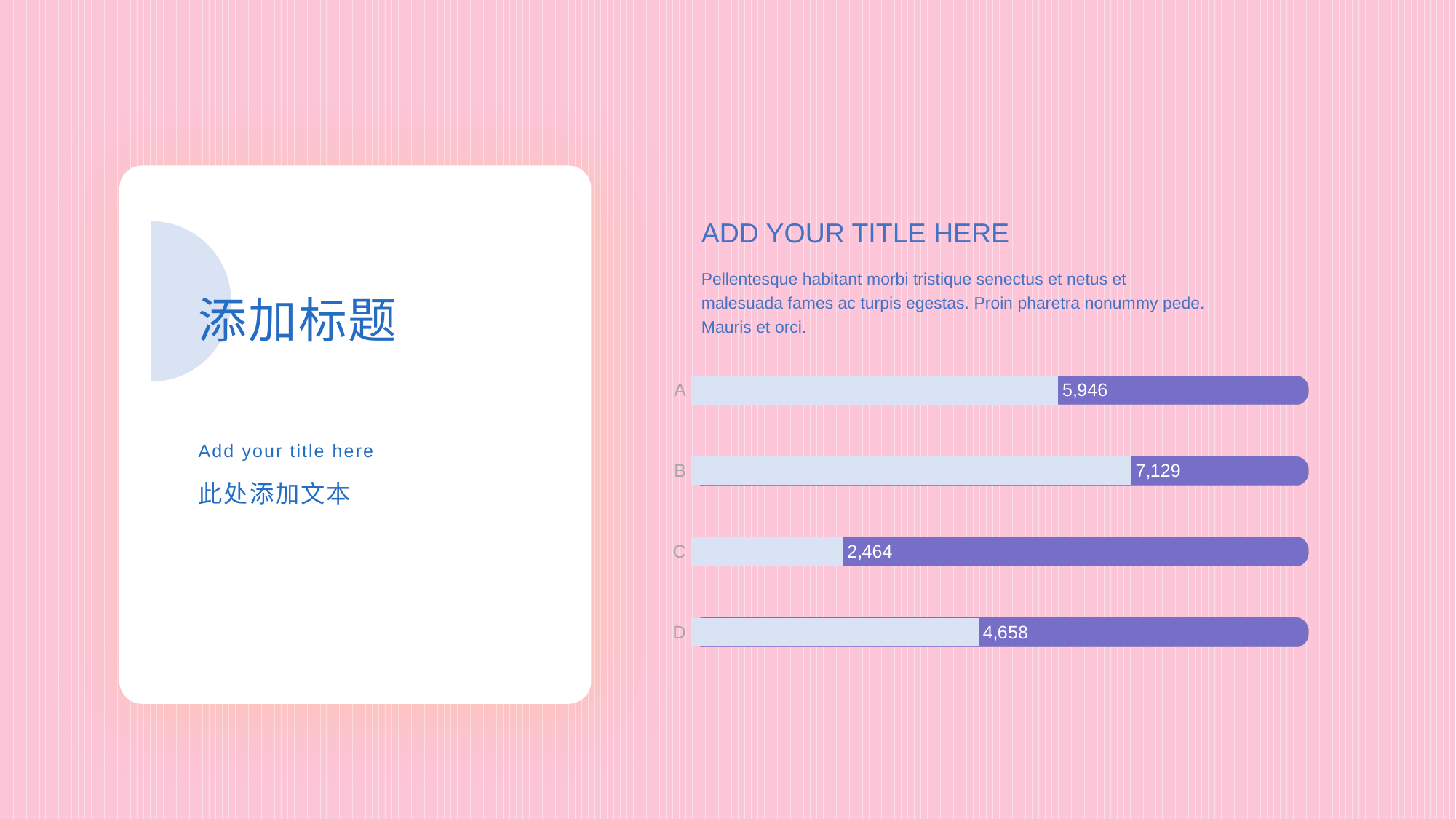

ADD YOUR TITLE HERE

Pellentesque habitant morbi tristique senectus et netus et malesuada fames ac turpis egestas. Proin pharetra nonummy pede. Mauris et orci.
添加标题

### Chart

| Category | 系列 1 | 系列 2 |
|---|---|---|
| D | 10000.0 | 4658.0 |
| C | 10000.0 | 2464.0 |
| B | 10000.0 | 7129.0 |
| A | 10000.0 | 5946.0 |
Add your title here
此处添加文本